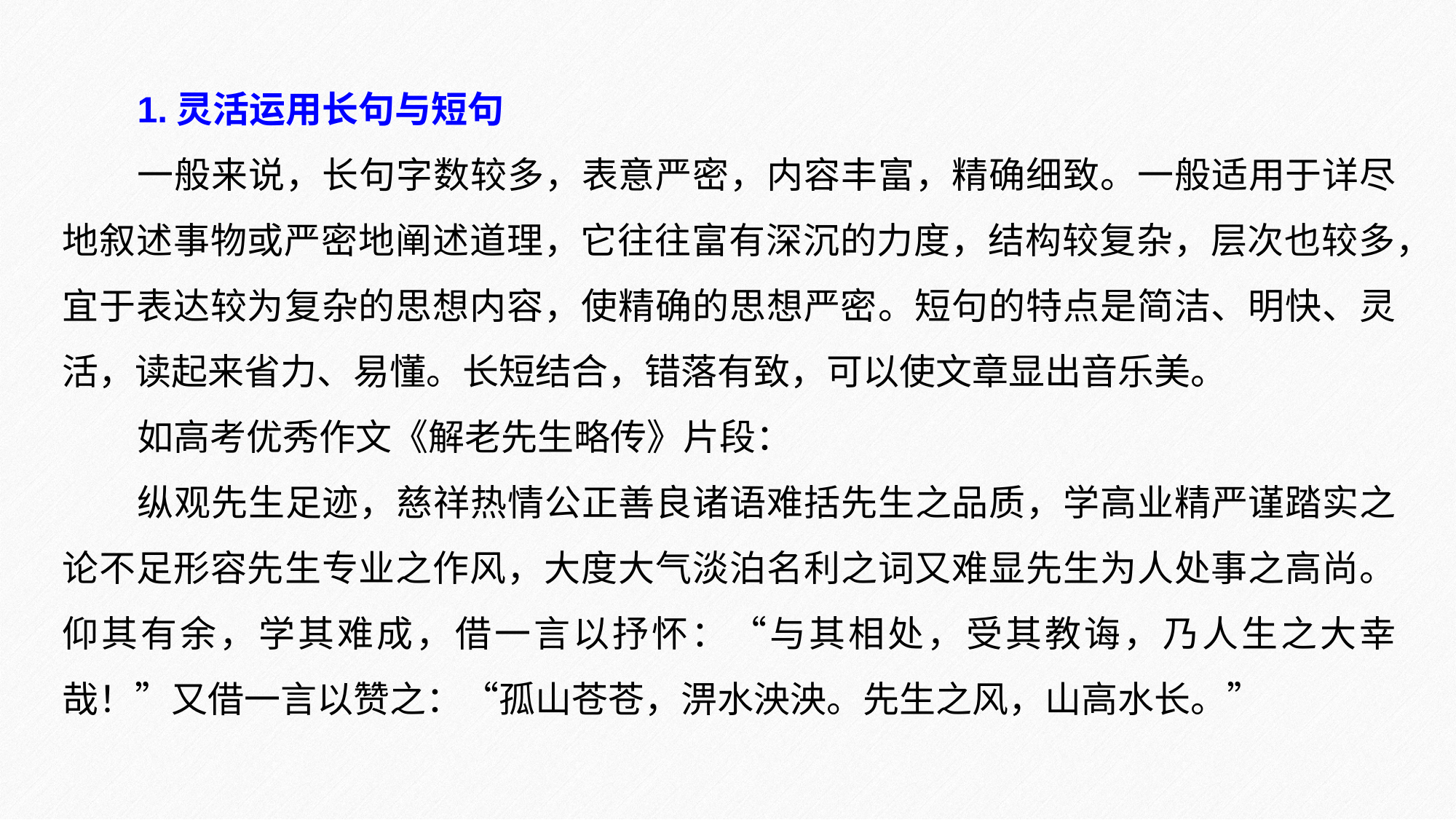

1.灵活运用长句与短句
一般来说，长句字数较多，表意严密，内容丰富，精确细致。一般适用于详尽地叙述事物或严密地阐述道理，它往往富有深沉的力度，结构较复杂，层次也较多，宜于表达较为复杂的思想内容，使精确的思想严密。短句的特点是简洁、明快、灵活，读起来省力、易懂。长短结合，错落有致，可以使文章显出音乐美。
如高考优秀作文《解老先生略传》片段：
纵观先生足迹，慈祥热情公正善良诸语难括先生之品质，学高业精严谨踏实之论不足形容先生专业之作风，大度大气淡泊名利之词又难显先生为人处事之高尚。仰其有余，学其难成，借一言以抒怀：“与其相处，受其教诲，乃人生之大幸哉！”又借一言以赞之：“孤山苍苍，淠水泱泱。先生之风，山高水长。”